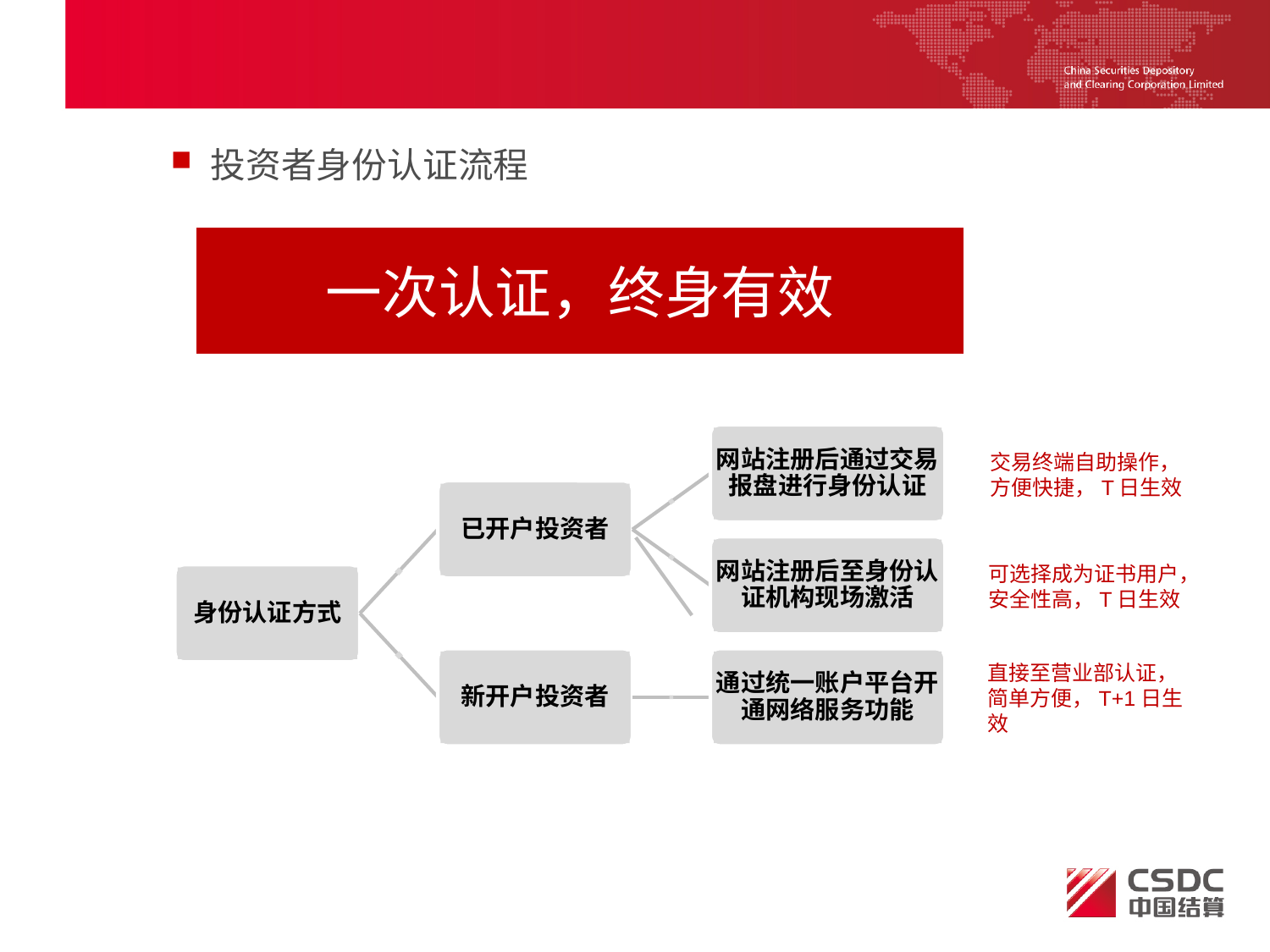

投资者身份认证流程

一次认证，终身有效

网站注册后通过交易报盘进行身份认证

已开户投资者

网站注册后至身份认证机构现场激活

身份认证方式

新开户投资者

通过统一账户平台开通网络服务功能

交易终端自助操作，
方便快捷，T日生效
可选择成为证书用户，
安全性高，T日生效

直接至营业部认证，
简单方便，T+1日生效